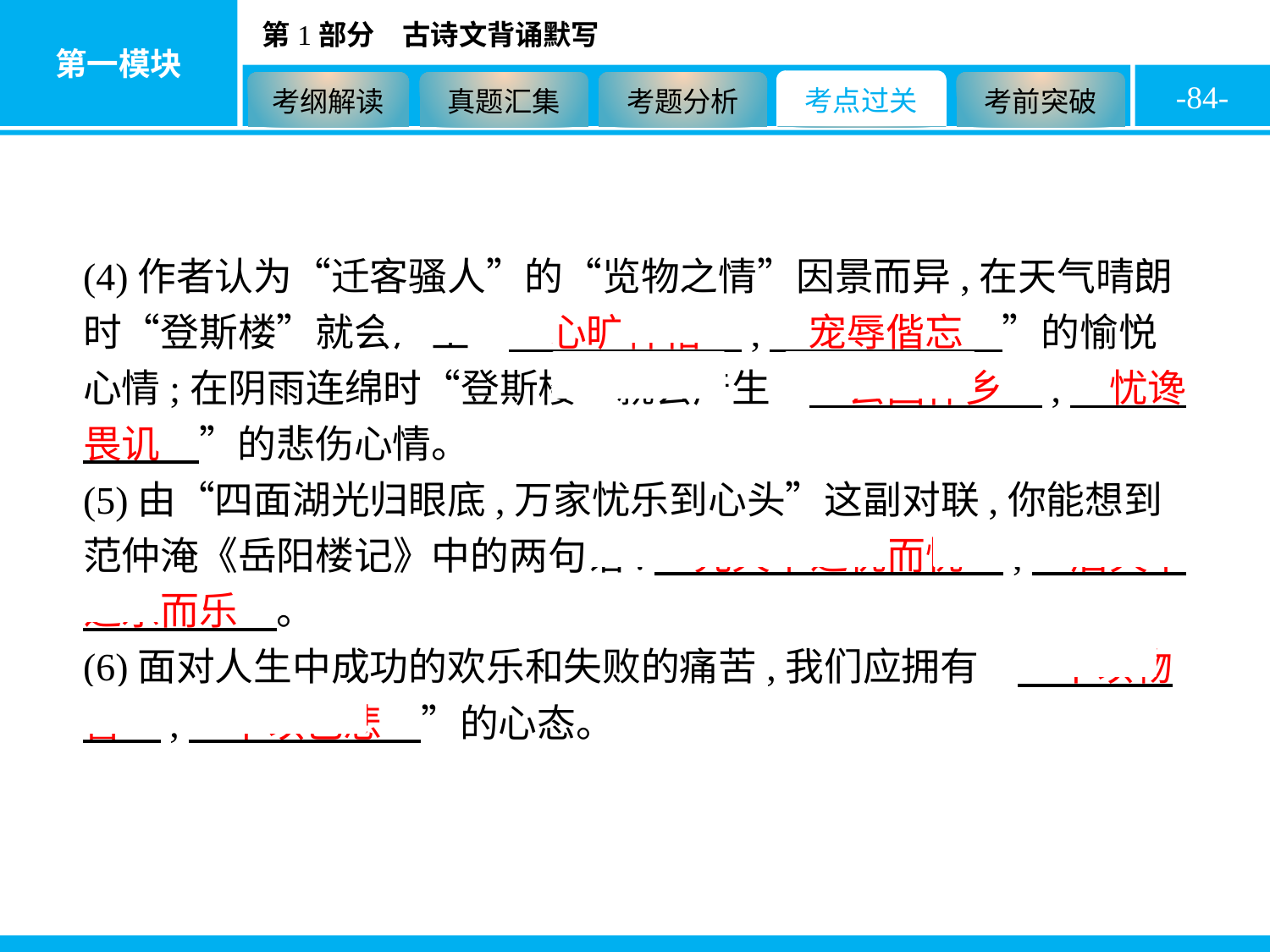

-84-
(4)作者认为“迁客骚人”的“览物之情”因景而异,在天气晴朗时“登斯楼”就会产生“　心旷神怡　,　宠辱偕忘　”的愉悦心情;在阴雨连绵时“登斯楼”就会产生“　去国怀乡　,　忧谗畏讥　”的悲伤心情。
(5)由“四面湖光归眼底,万家忧乐到心头”这副对联,你能想到范仲淹《岳阳楼记》中的两句话:　先天下之忧而忧　,　后天下之乐而乐　。
(6)面对人生中成功的欢乐和失败的痛苦,我们应拥有“　不以物喜　,　不以己悲　”的心态。